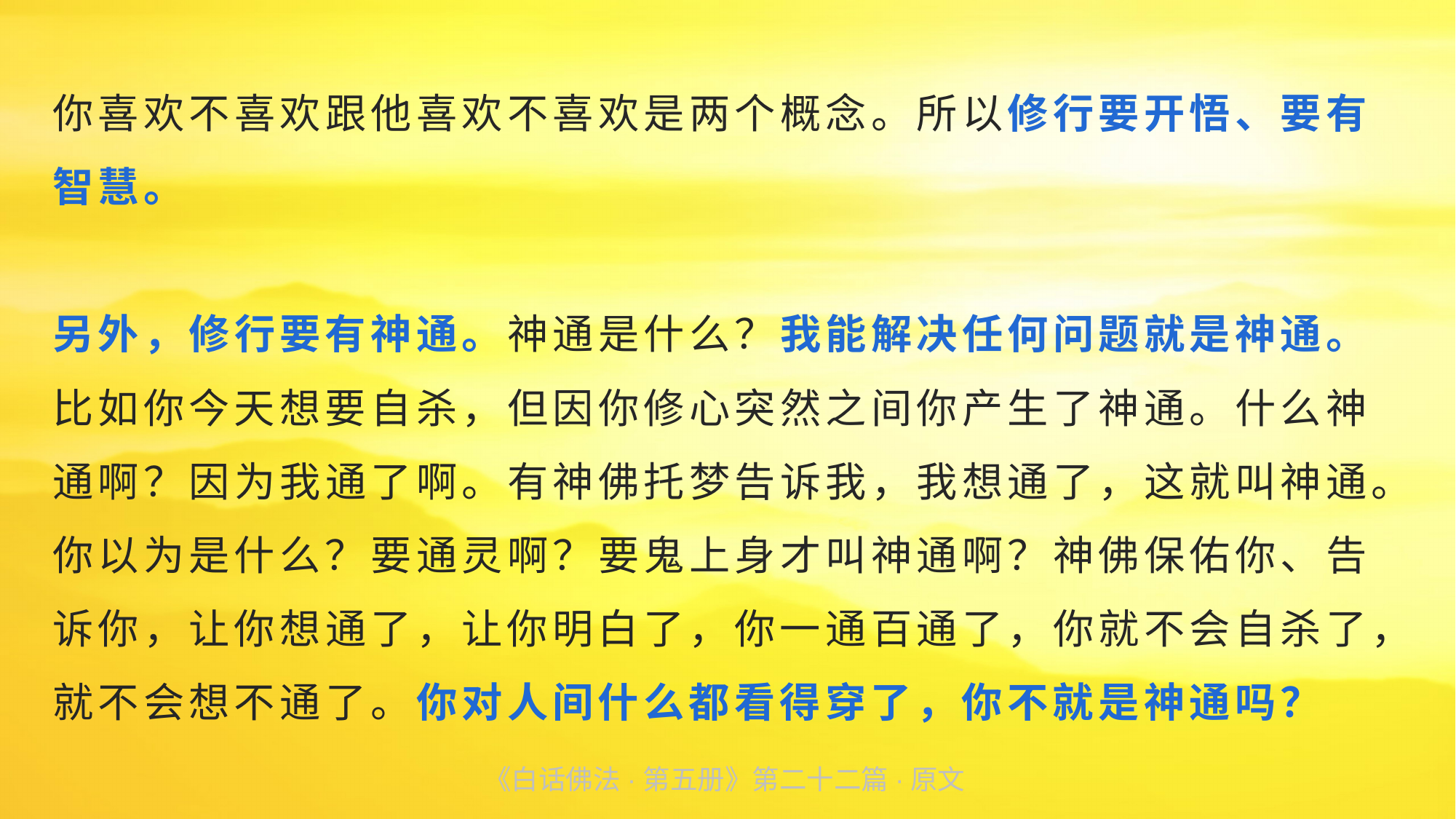

你喜欢不喜欢跟他喜欢不喜欢是两个概念。所以修行要开悟、要有
智慧。

另外，修行要有神通。神通是什么？我能解决任何问题就是神通。比如你今天想要自杀，但因你修心突然之间你产生了神通。什么神通啊？因为我通了啊。有神佛托梦告诉我，我想通了，这就叫神通。你以为是什么？要通灵啊？要鬼上身才叫神通啊？神佛保佑你、告诉你，让你想通了，让你明白了，你一通百通了，你就不会自杀了，就不会想不通了。你对人间什么都看得穿了，你不就是神通吗？
《白话佛法·第五册》第二十二篇·原文